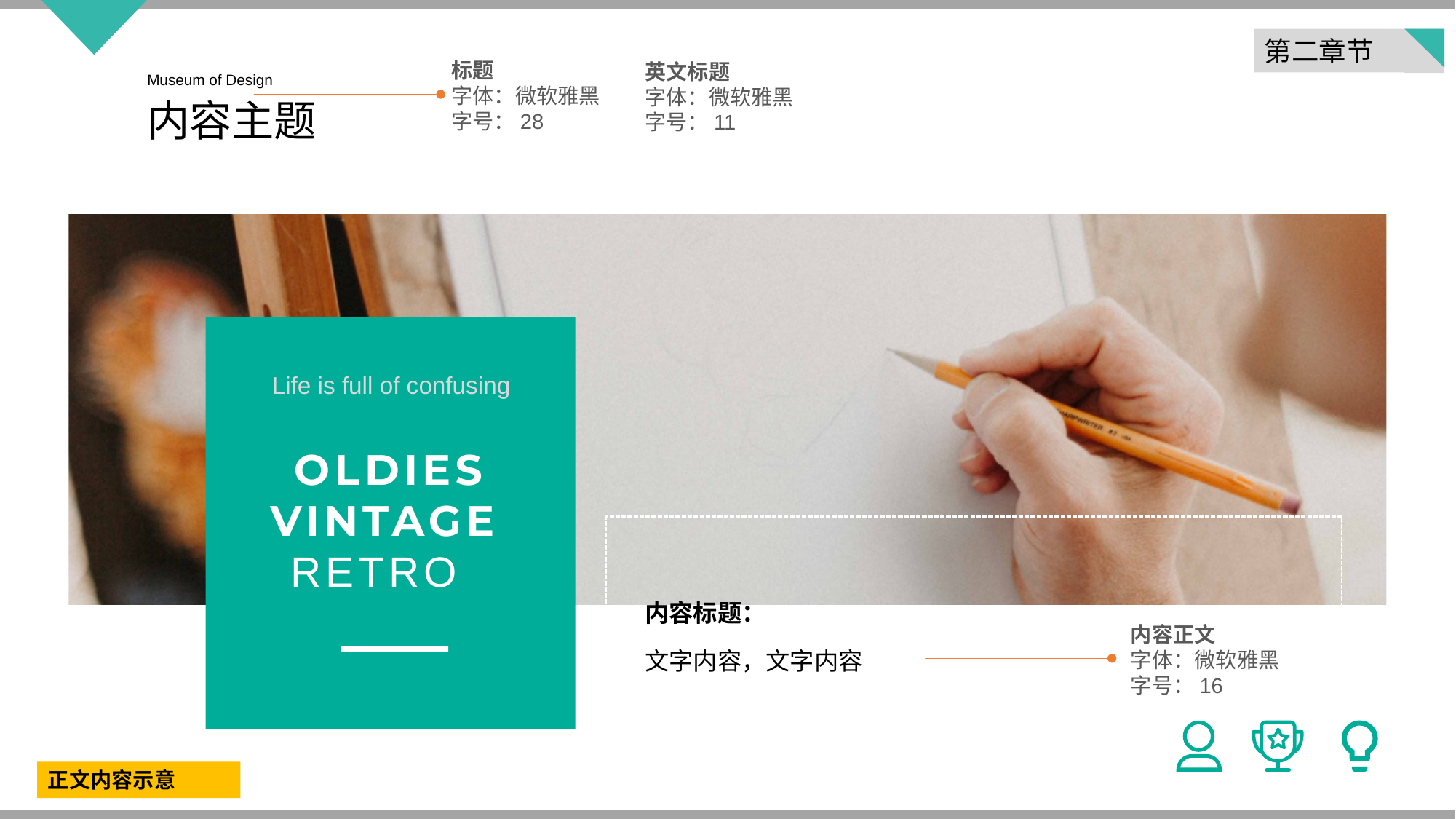

第二章节

标题
字体：微软雅黑
字号：28
英文标题
字体：微软雅黑
字号：11
Museum of Design

内容主题

Life is full of confusing
OLDIES VINTAGE
RETRO

内容标题：
内容正文
字体：微软雅黑
字号：16
文字内容，文字内容

正文内容示意